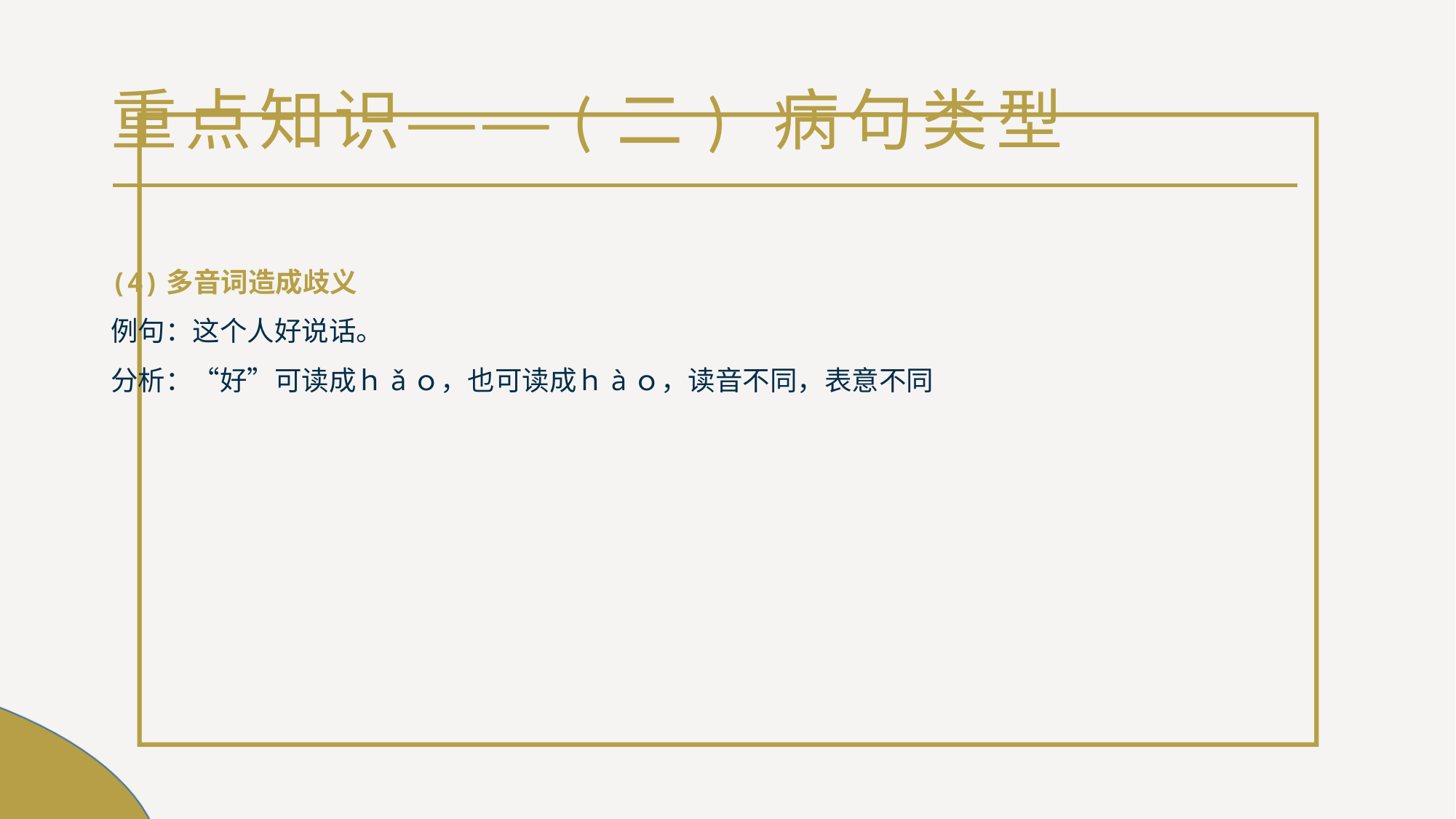

# 重点知识——(二) 病句类型
(4)多音词造成歧义
例句：这个人好说话。
分析：“好”可读成ｈǎｏ，也可读成ｈàｏ，读音不同，表意不同